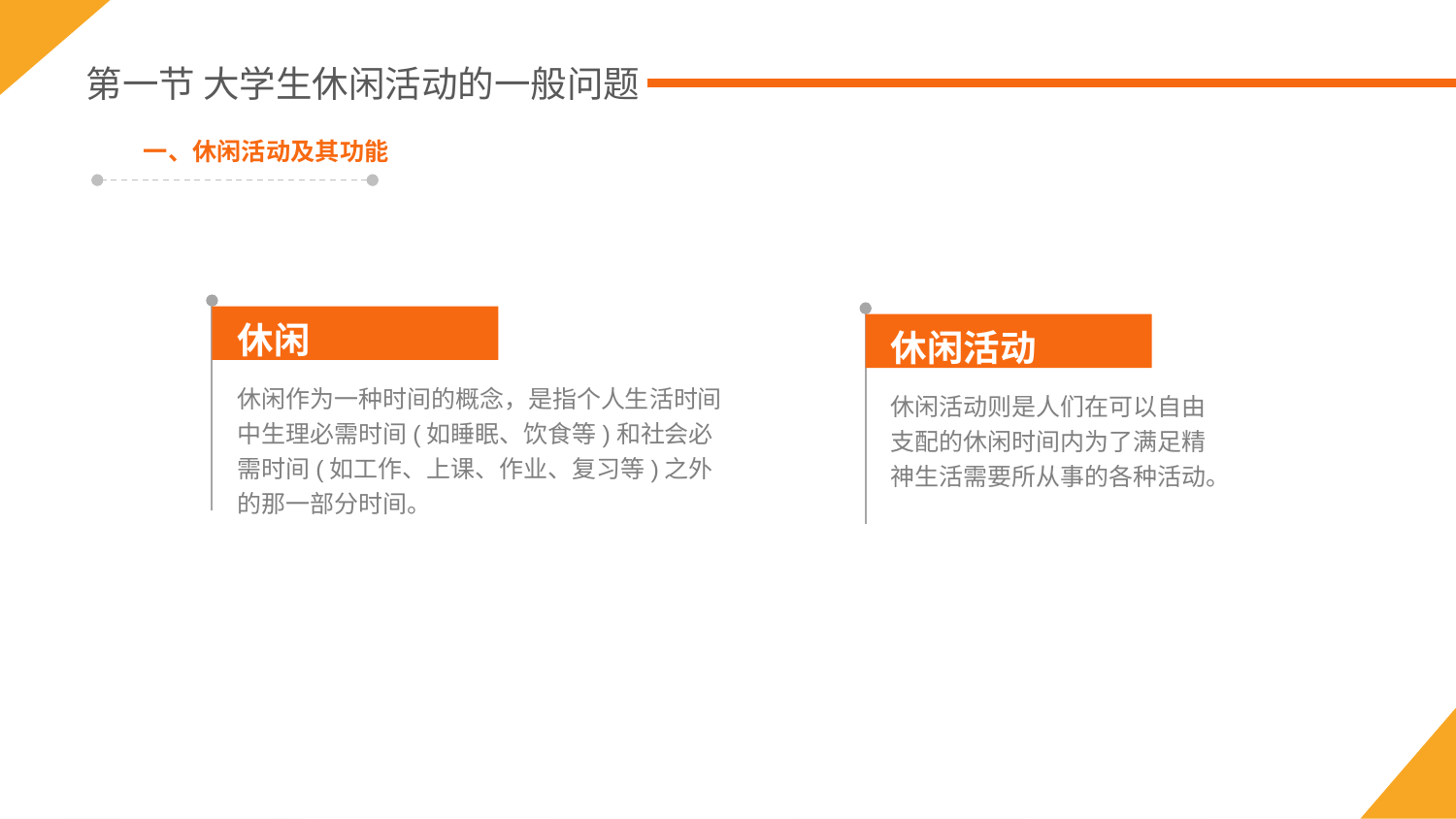

第一节 大学生休闲活动的一般问题
一、休闲活动及其功能
休闲

休闲活动

休闲作为一种时间的概念，是指个人生活时间中生理必需时间(如睡眠、饮食等)和社会必需时间(如工作、上课、作业、复习等)之外的那一部分时间。
休闲活动则是人们在可以自由支配的休闲时间内为了满足精神生活需要所从事的各种活动。